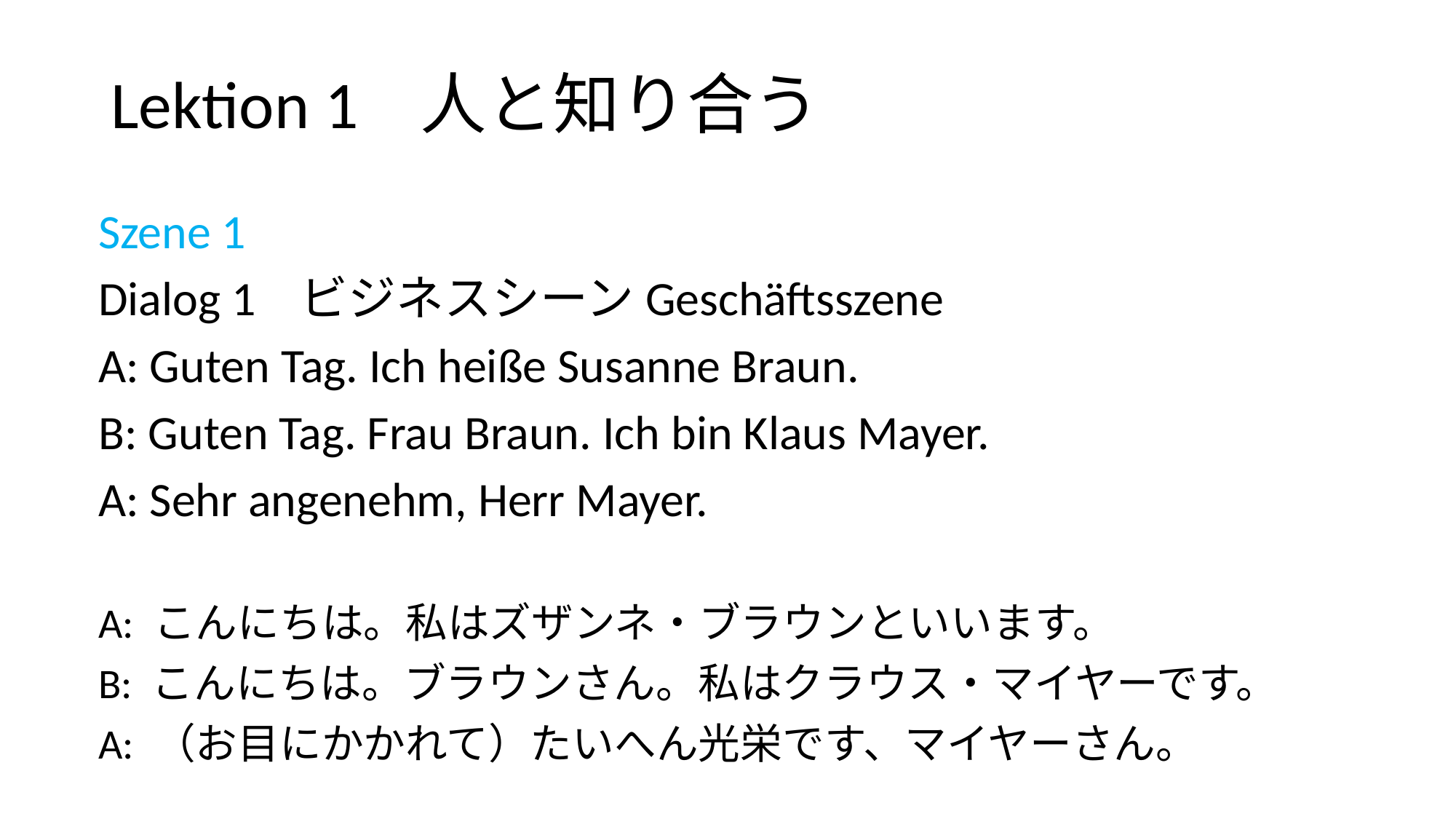

# Lektion 1   人と知り合う
Szene 1
Dialog 1   ビジネスシーンGeschäftsszene
A: Guten Tag. Ich heiße Susanne Braun.
B: Guten Tag. Frau Braun. Ich bin Klaus Mayer.
A: Sehr angenehm, Herr Mayer.

A: こんにちは。私はズザンネ・ブラウンといいます。
B: こんにちは。ブラウンさん。私はクラウス・マイヤーです。
A: （お目にかかれて）たいへん光栄です、マイヤーさん。